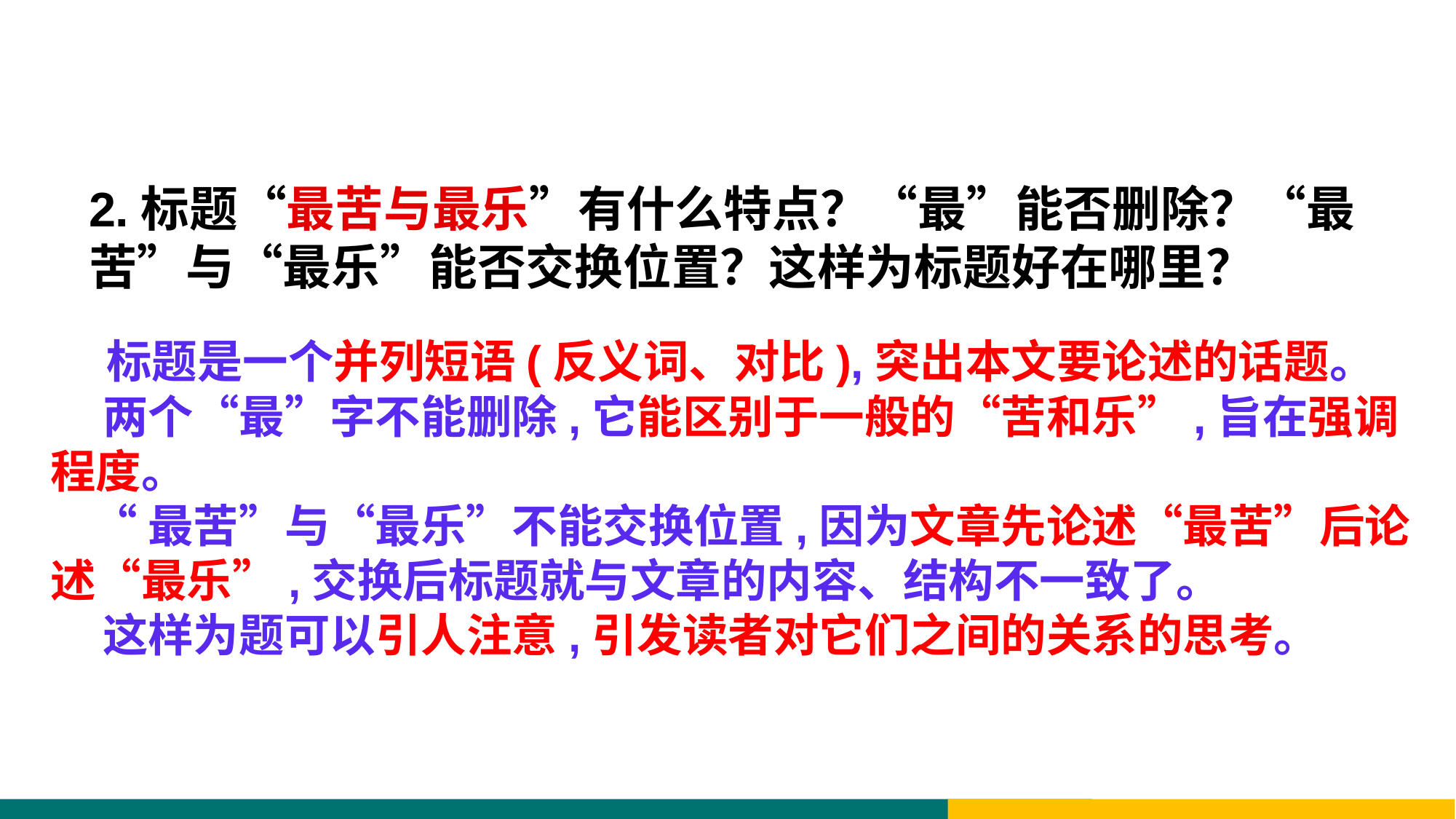

2.标题“最苦与最乐”有什么特点？“最”能否删除？“最苦”与“最乐”能否交换位置？这样为标题好在哪里？
    标题是一个并列短语(反义词、对比),突出本文要论述的话题。
    两个“最”字不能删除,它能区别于一般的“苦和乐”,旨在强调程度。
    “最苦”与“最乐”不能交换位置,因为文章先论述“最苦”后论述“最乐”,交换后标题就与文章的内容、结构不一致了。
    这样为题可以引人注意,引发读者对它们之间的关系的思考。